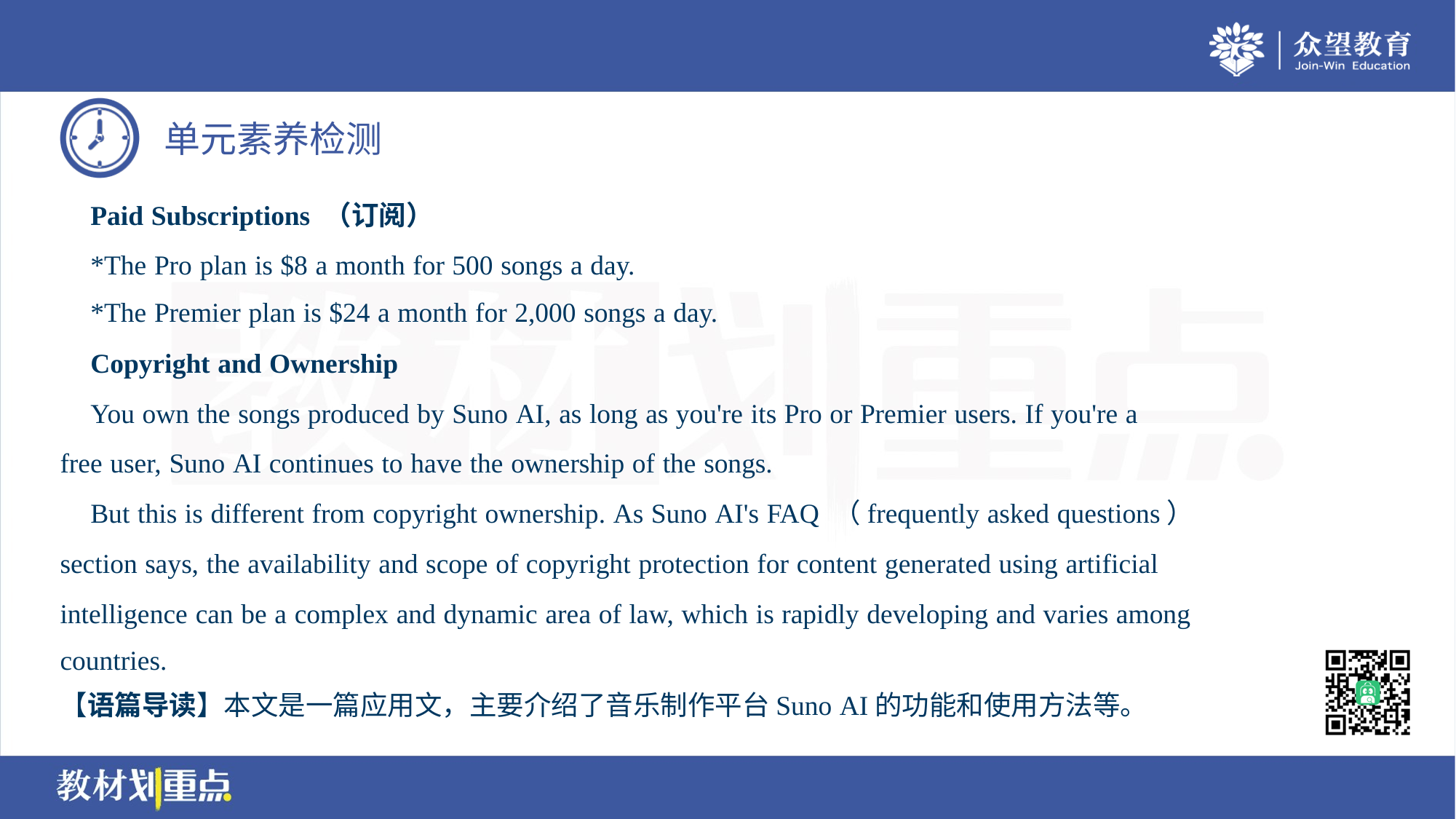

Paid Subscriptions （订阅）
    *The Pro plan is $8 a month for 500 songs a day.
    *The Premier plan is $24 a month for 2,000 songs a day.
    Copyright and Ownership
    You own the songs produced by Suno AI, as long as you're its Pro or Premier users. If you're a
free user, Suno AI continues to have the ownership of the songs.
    But this is different from copyright ownership. As Suno AI's FAQ （frequently asked questions）
section says, the availability and scope of copyright protection for content generated using artificial
intelligence can be a complex and dynamic area of law, which is rapidly developing and varies among
countries.
【语篇导读】本文是一篇应用文，主要介绍了音乐制作平台Suno AI的功能和使用方法等。